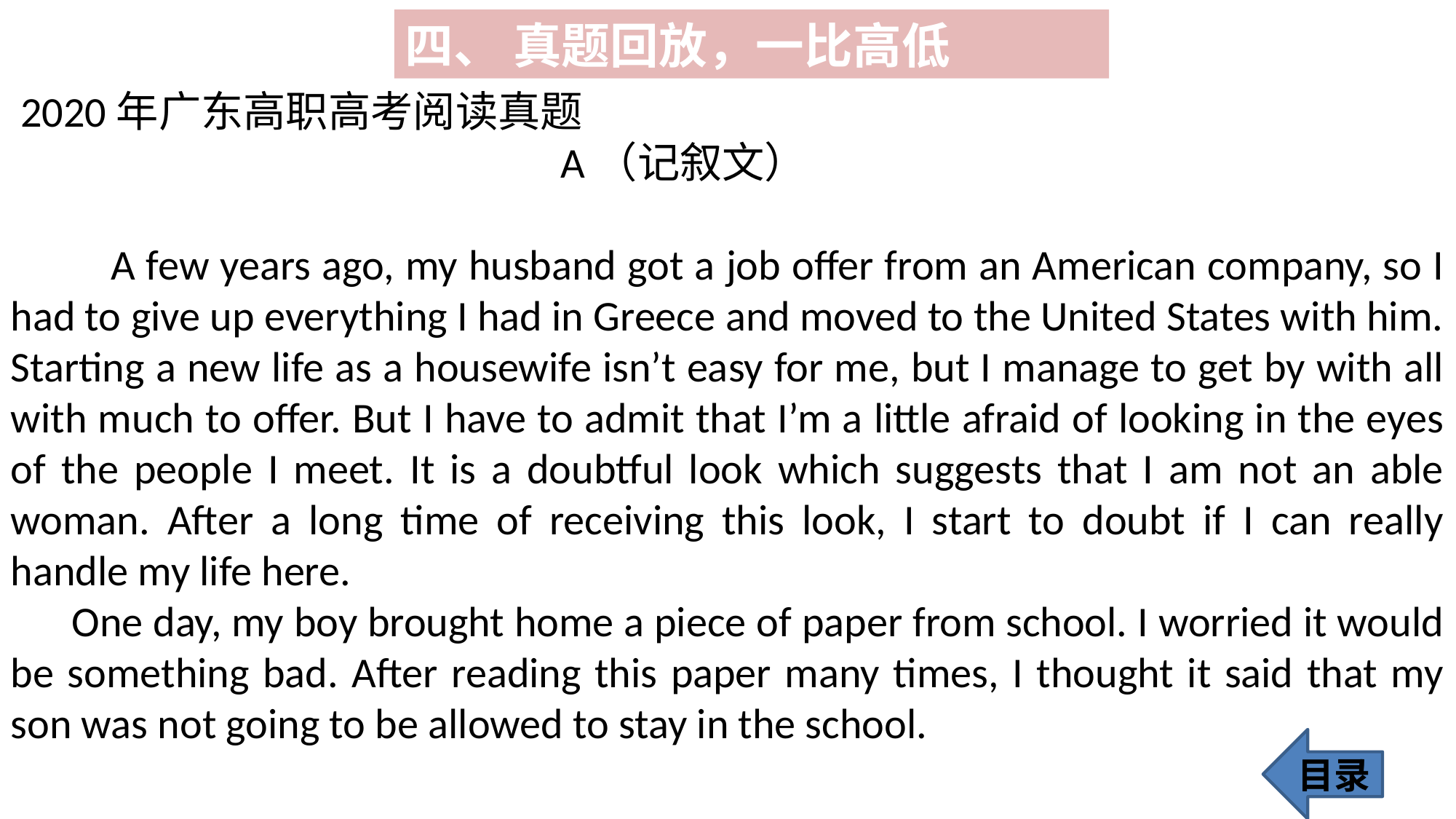

四、 真题回放，一比高低
 2020年广东高职高考阅读真题
                                                         A（记叙文）

         A few years ago, my husband got a job offer from an American company, so I had to give up everything I had in Greece and moved to the United States with him. Starting a new life as a housewife isn’t easy for me, but I manage to get by with all with much to offer. But I have to admit that I’m a little afraid of looking in the eyes of the people I meet. It is a doubtful look which suggests that I am not an able woman. After a long time of receiving this look, I start to doubt if I can really handle my life here.
      One day, my boy brought home a piece of paper from school. I worried it would be something bad. After reading this paper many times, I thought it said that my son was not going to be allowed to stay in the school.
目录
412